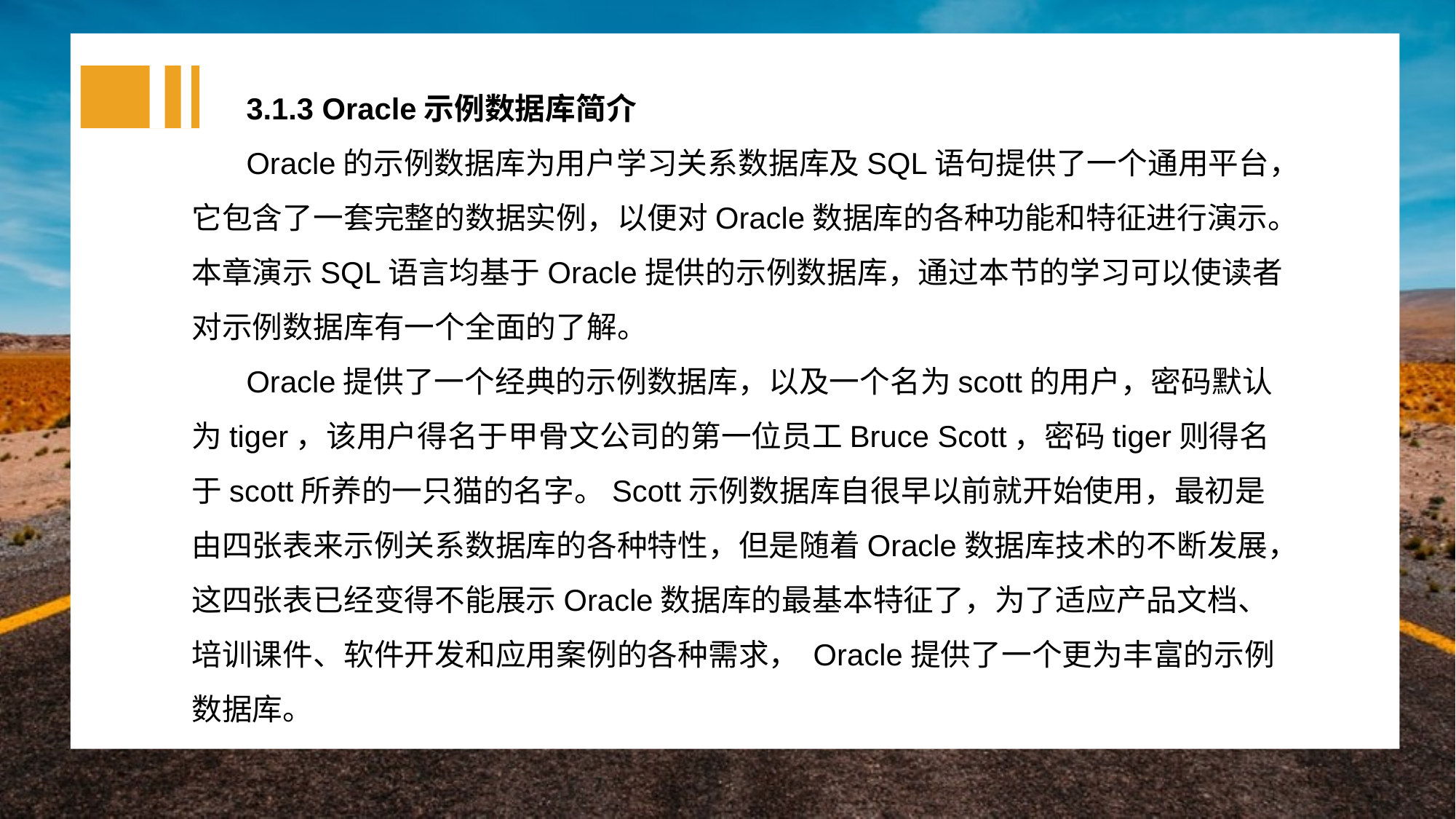

3.1.3 Oracle示例数据库简介
Oracle的示例数据库为用户学习关系数据库及SQL语句提供了一个通用平台，它包含了一套完整的数据实例，以便对Oracle数据库的各种功能和特征进行演示。本章演示SQL语言均基于Oracle提供的示例数据库，通过本节的学习可以使读者对示例数据库有一个全面的了解。
Oracle提供了一个经典的示例数据库，以及一个名为scott的用户，密码默认为tiger，该用户得名于甲骨文公司的第一位员工Bruce Scott，密码tiger则得名于scott所养的一只猫的名字。Scott示例数据库自很早以前就开始使用，最初是由四张表来示例关系数据库的各种特性，但是随着Oracle数据库技术的不断发展，这四张表已经变得不能展示Oracle数据库的最基本特征了，为了适应产品文档、培训课件、软件开发和应用案例的各种需求， Oracle提供了一个更为丰富的示例数据库。